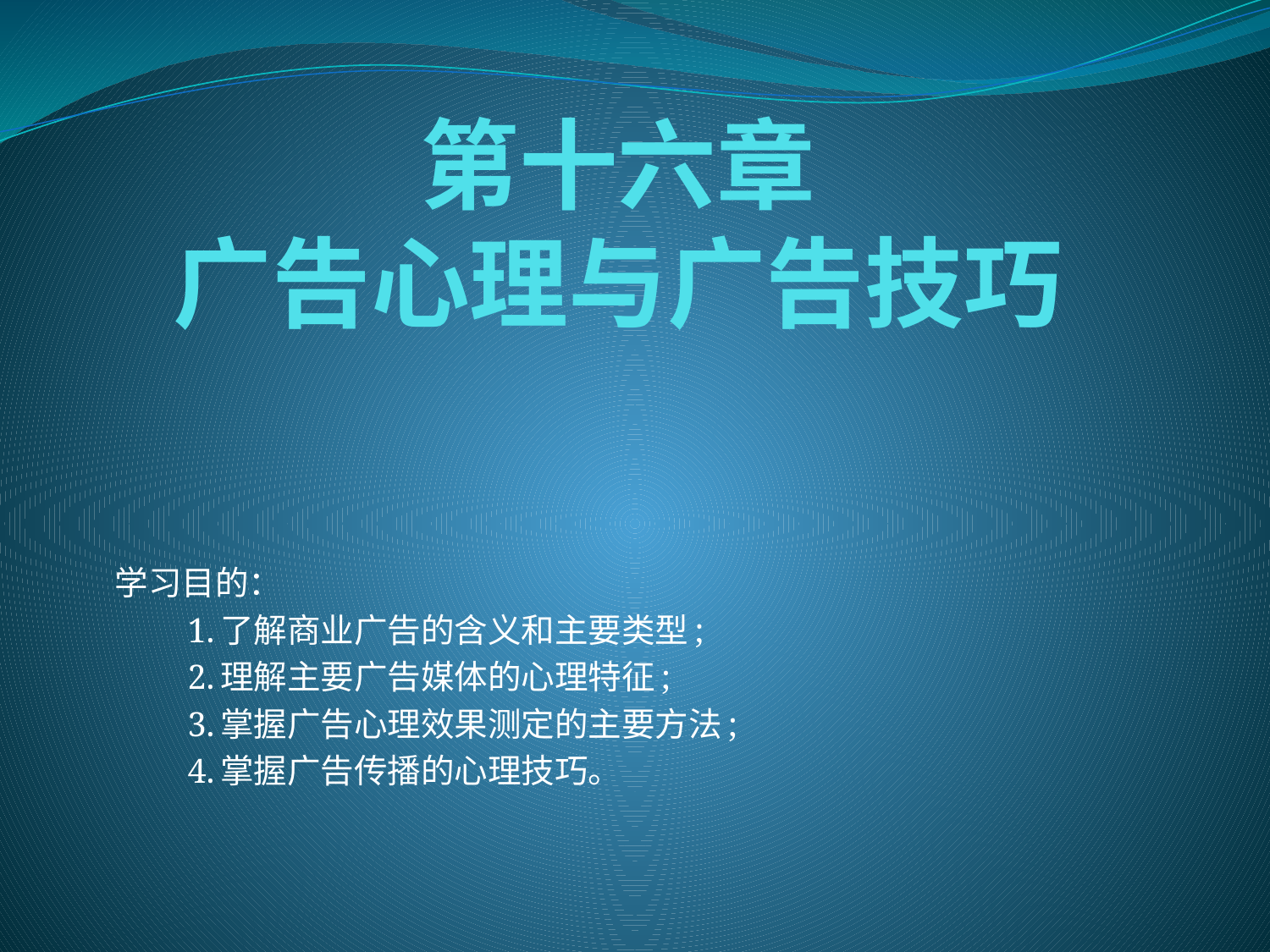

# 第十六章 广告心理与广告技巧
学习目的：
　　1.了解商业广告的含义和主要类型;
　　2.理解主要广告媒体的心理特征;
　　3.掌握广告心理效果测定的主要方法;
　　4.掌握广告传播的心理技巧。